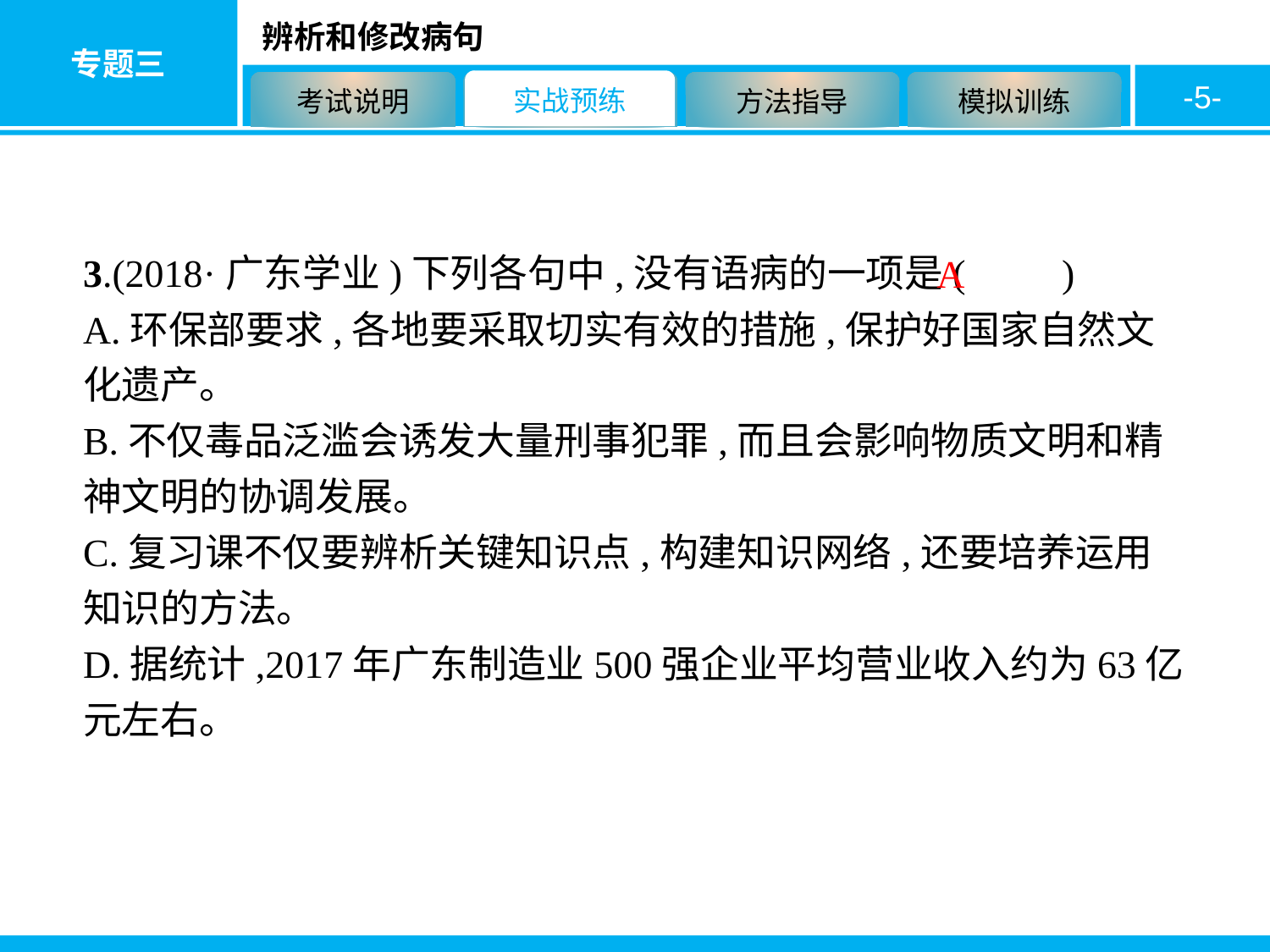

-5-
3.(2018·广东学业)下列各句中,没有语病的一项是(　　)
A.环保部要求,各地要采取切实有效的措施,保护好国家自然文化遗产。
B.不仅毒品泛滥会诱发大量刑事犯罪,而且会影响物质文明和精神文明的协调发展。
C.复习课不仅要辨析关键知识点,构建知识网络,还要培养运用知识的方法。
D.据统计,2017年广东制造业500强企业平均营业收入约为63亿元左右。
A